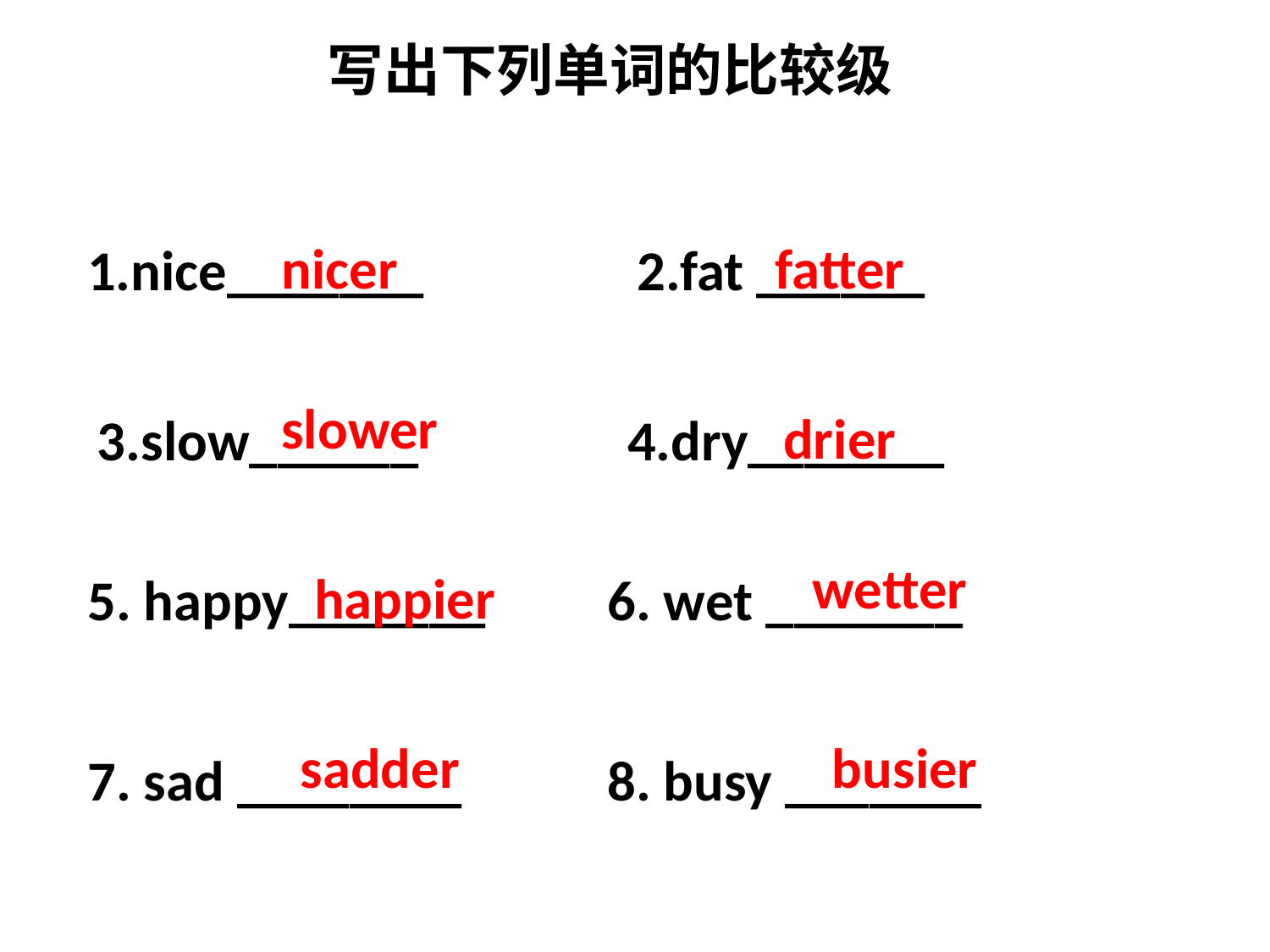

写出下列单词的比较级
nicer
fatter
1.nice_______
2.fat ______
slower
drier
3.slow______
4.dry_______
wetter
happier
5. happy_______
6. wet _______
sadder
busier
7. sad ________
8. busy _______